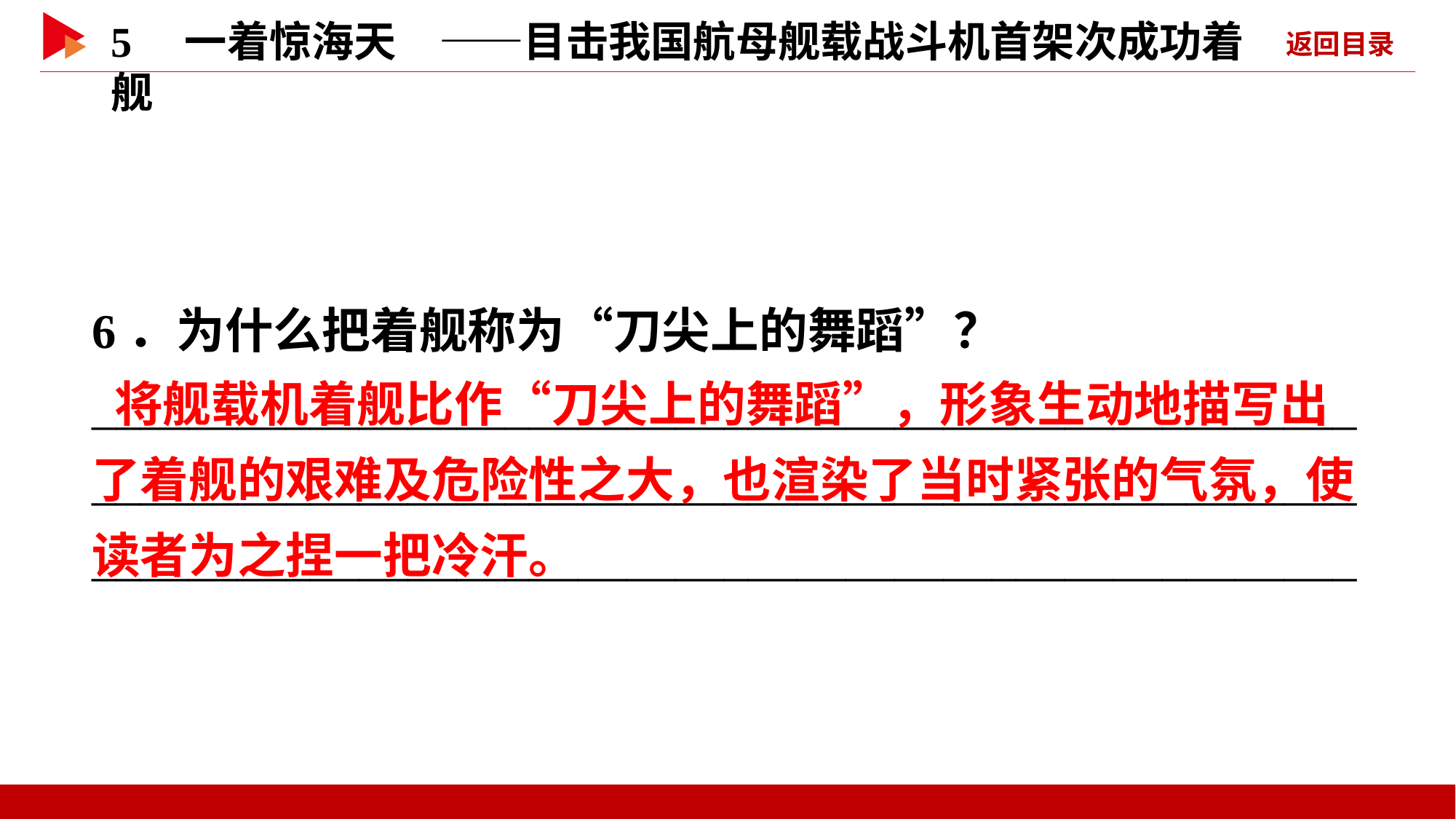

6．为什么把着舰称为“刀尖上的舞蹈”？
____________________________________________________________________________________________________________________________________________________________
 将舰载机着舰比作“刀尖上的舞蹈”，形象生动地描写出了着舰的艰难及危险性之大，也渲染了当时紧张的气氛，使读者为之捏一把冷汗。